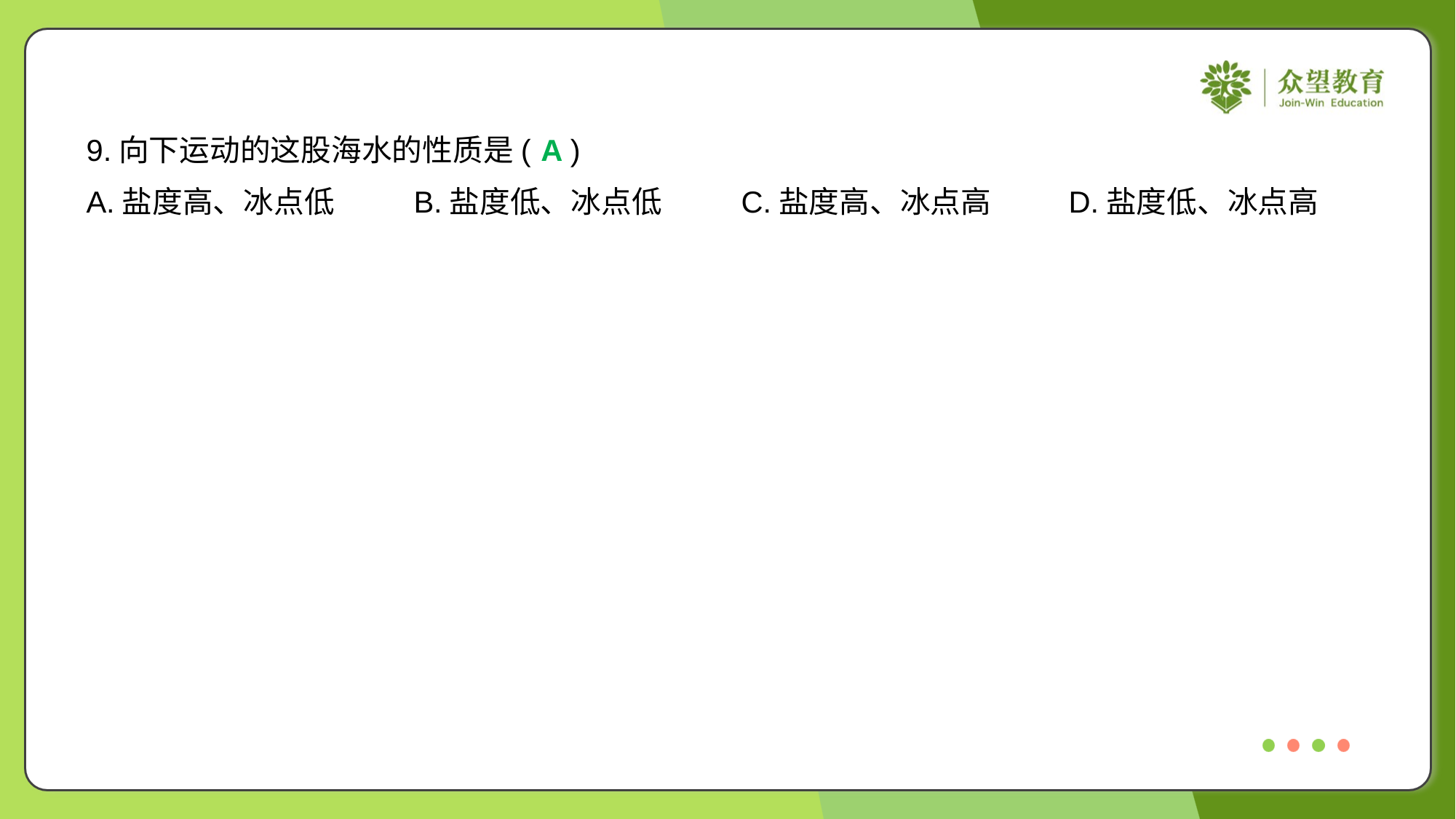

9.向下运动的这股海水的性质是(     )
A
A.盐度高、冰点低	B.盐度低、冰点低	C.盐度高、冰点高	D.盐度低、冰点高